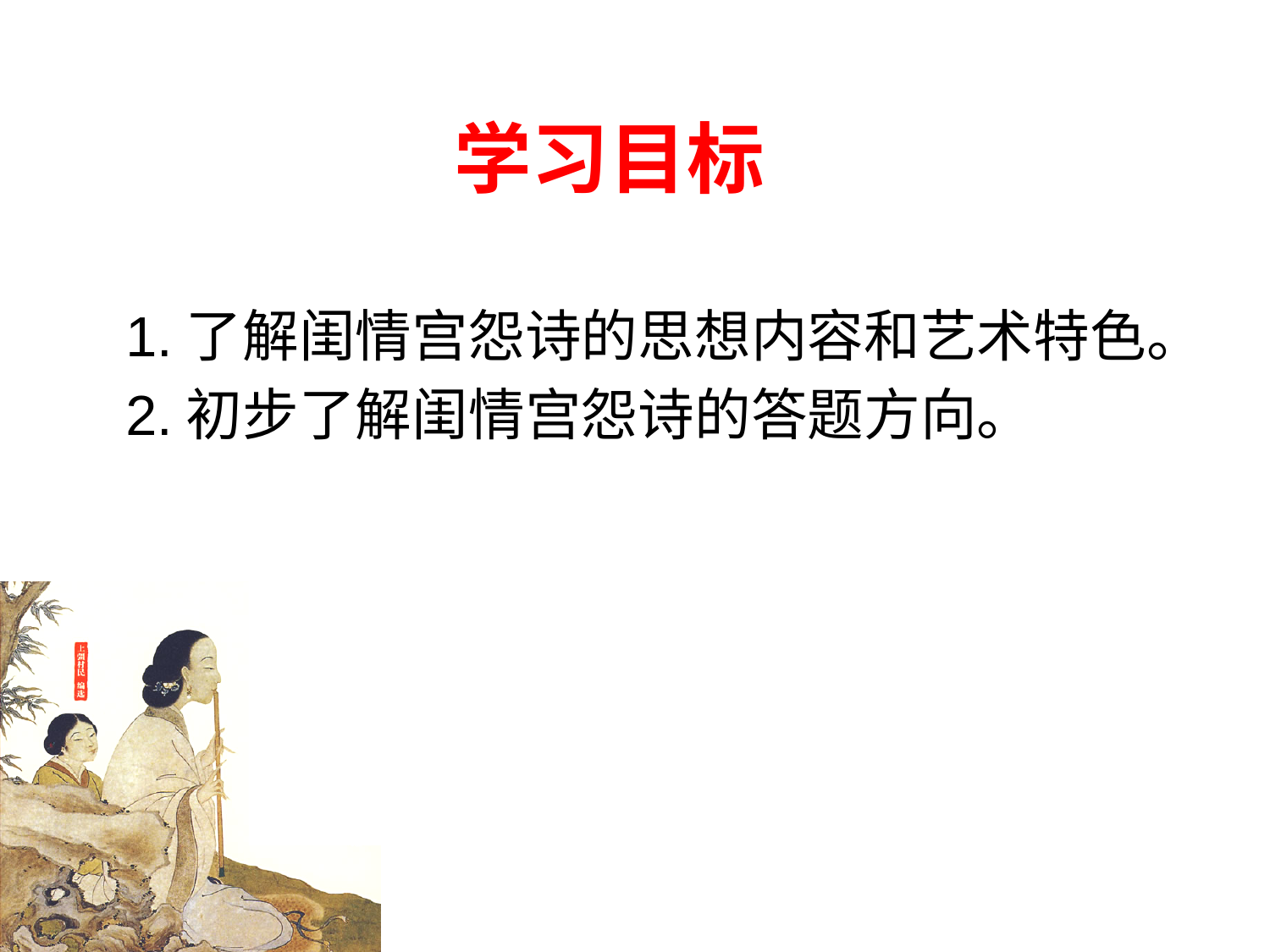

# 学习目标
1.了解闺情宫怨诗的思想内容和艺术特色。
2.初步了解闺情宫怨诗的答题方向。